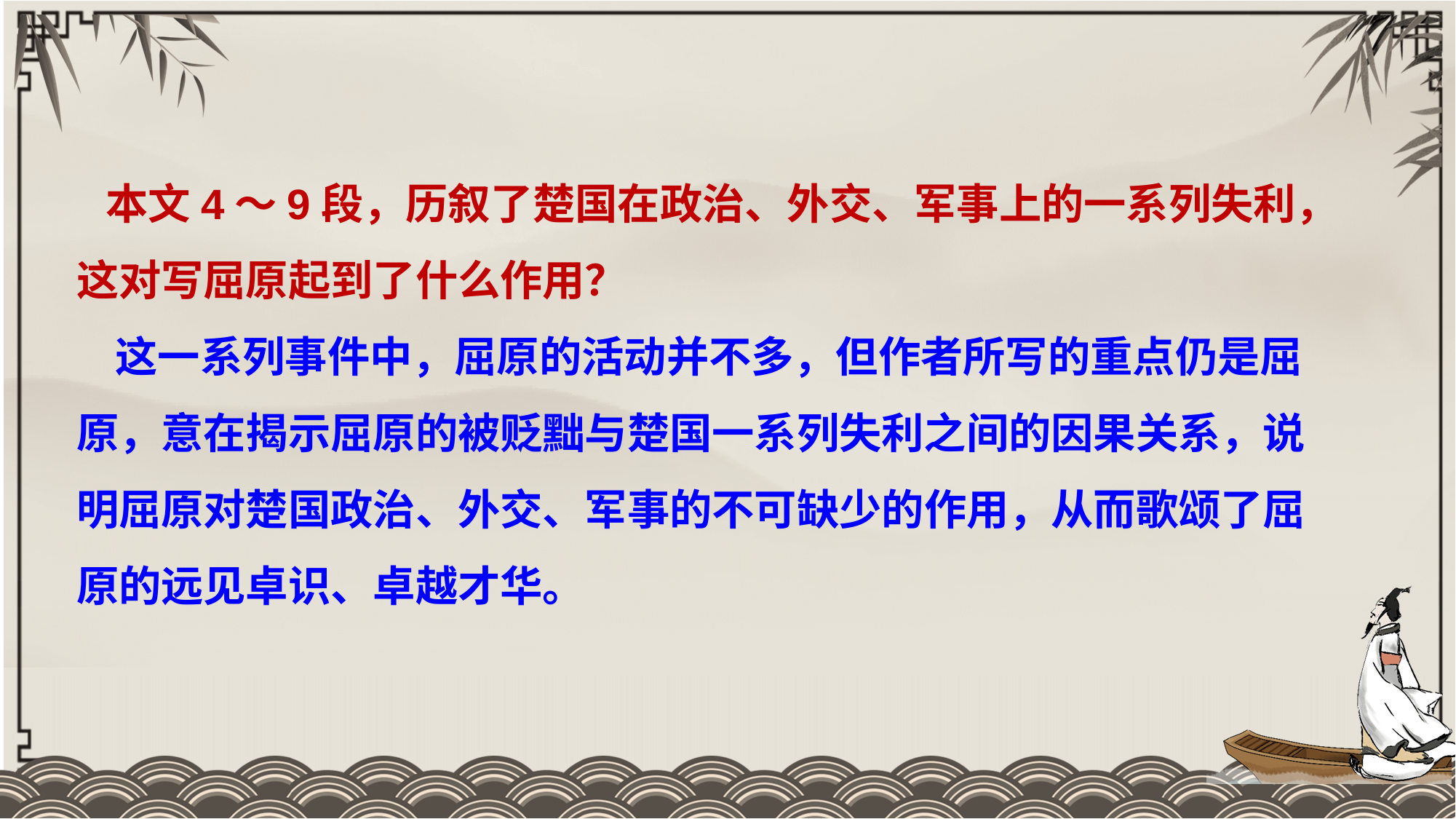

本文4～9段，历叙了楚国在政治、外交、军事上的一系列失利，这对写屈原起到了什么作用？
   这一系列事件中，屈原的活动并不多，但作者所写的重点仍是屈原，意在揭示屈原的被贬黜与楚国一系列失利之间的因果关系，说明屈原对楚国政治、外交、军事的不可缺少的作用，从而歌颂了屈原的远见卓识、卓越才华。